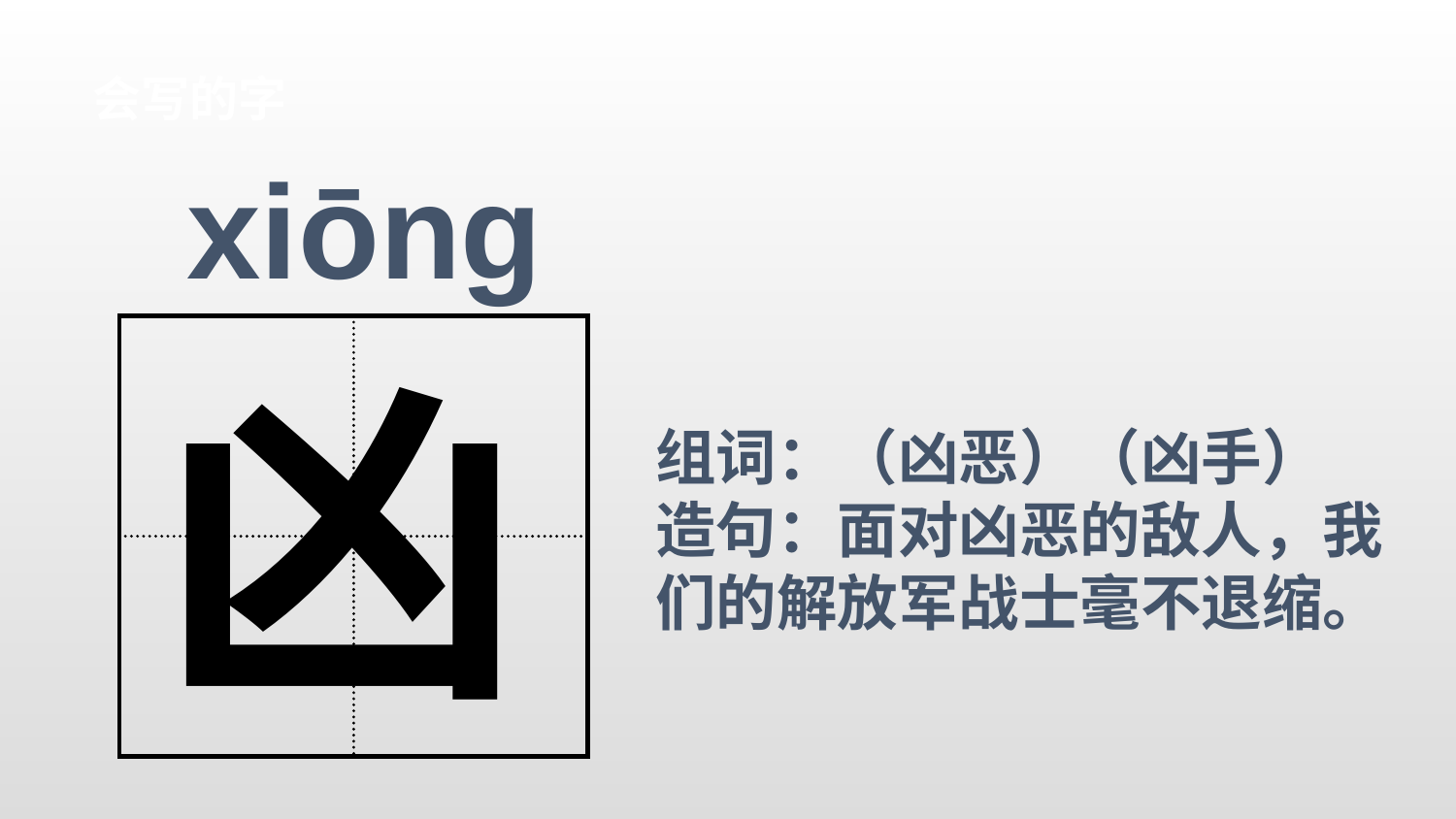

会写的字
 xiōng

凶

组词：（凶恶）（凶手）
造句：面对凶恶的敌人，我们的解放军战士毫不退缩。